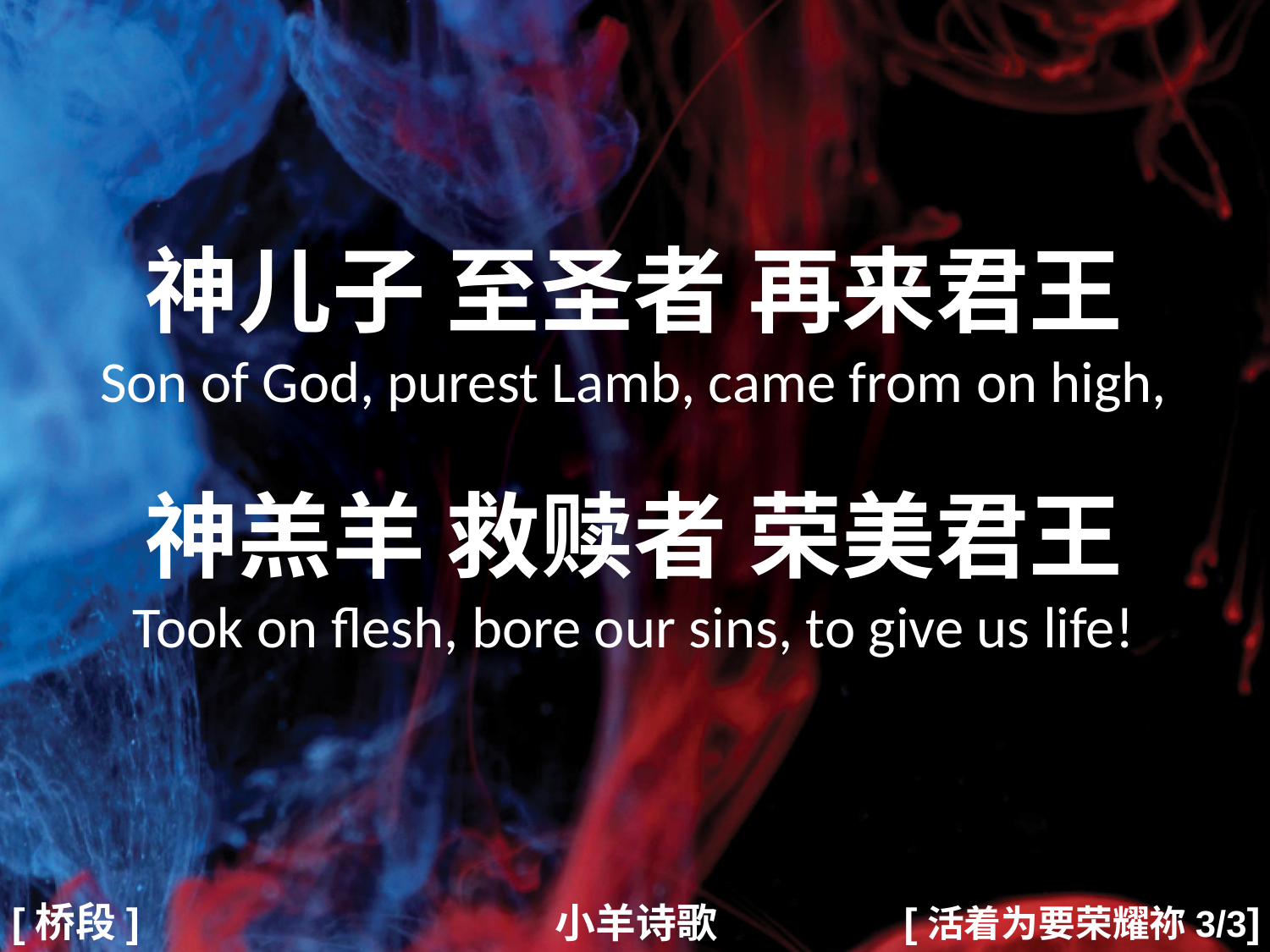

神儿子 至圣者 再来君王
Son of God, purest Lamb, came from on high,

神羔羊 救赎者 荣美君王
Took on flesh, bore our sins, to give us life!

#

[活着为要荣耀祢3/3]
[桥段]
小羊诗歌